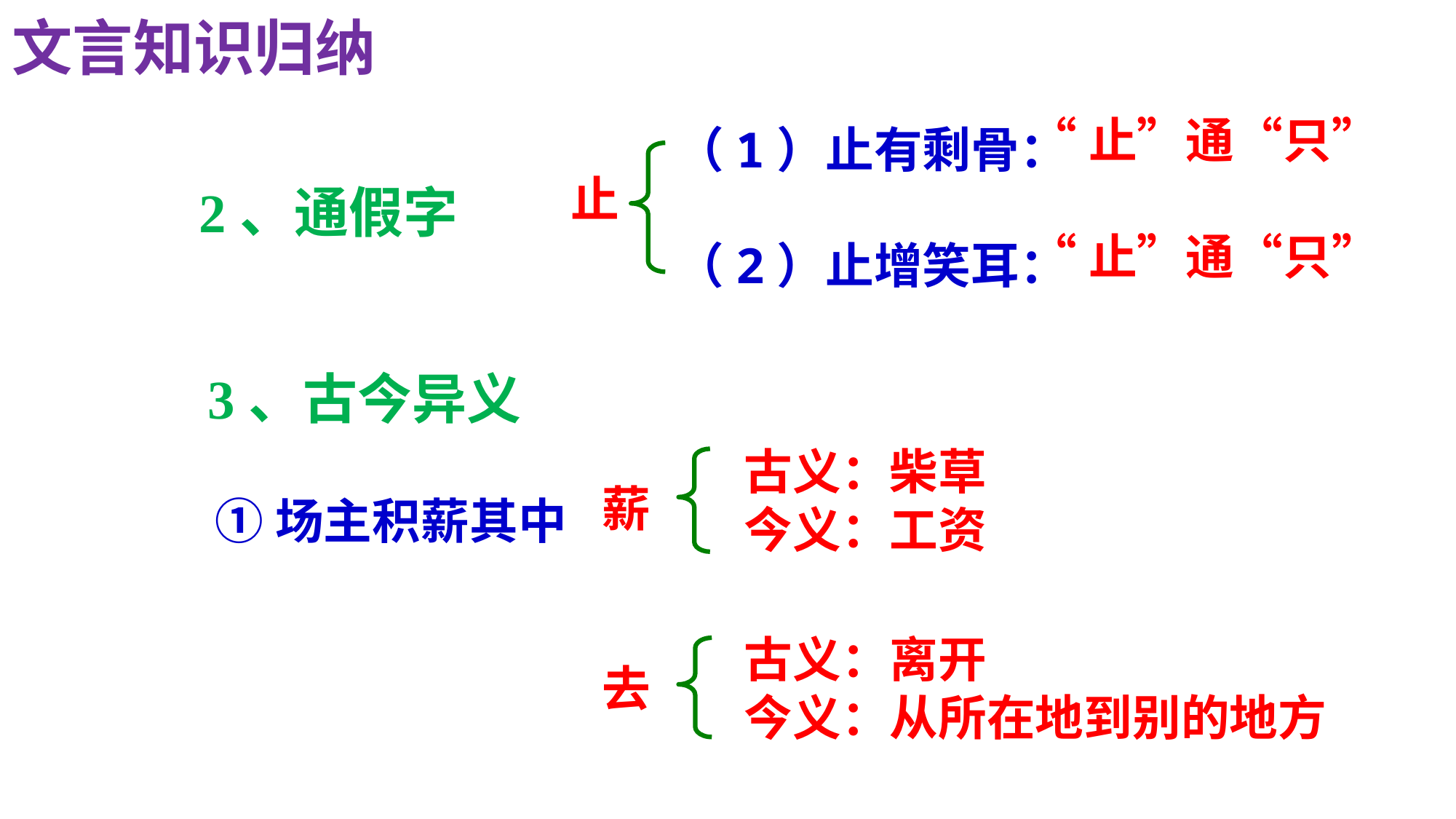

文言知识归纳
“止”通“只”

“止”通“只”
（1）止有剩骨：

（2）止增笑耳：

止
2、通假字
3、古今异义
古义：柴草
今义：工资

①场主积薪其中

②一狼径去
薪
古义：离开
今义：从所在地到别的地方

去